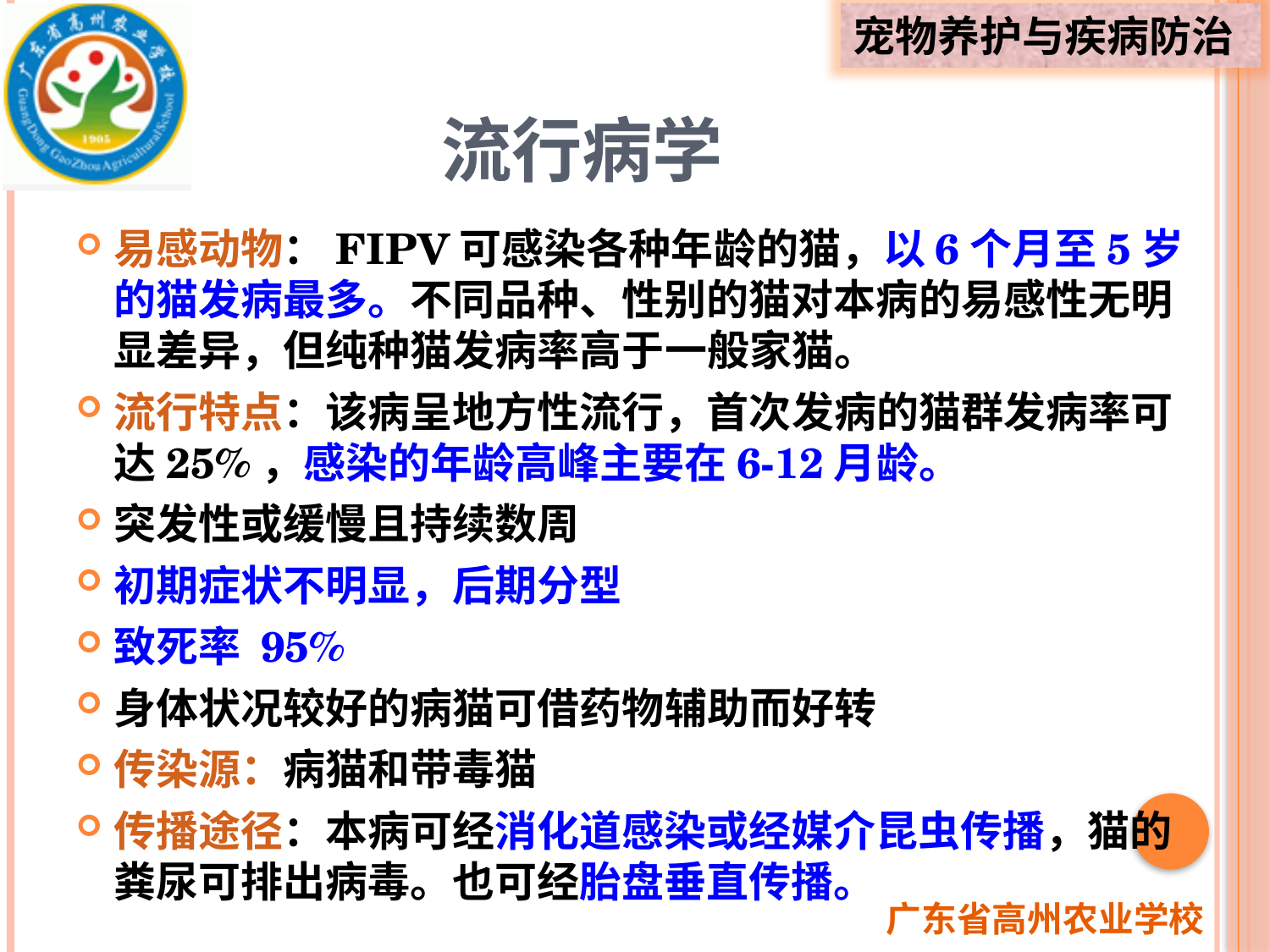

# 流行病学
易感动物：FIPV可感染各种年龄的猫，以6个月至5岁的猫发病最多。不同品种、性别的猫对本病的易感性无明显差异，但纯种猫发病率高于一般家猫。
流行特点：该病呈地方性流行，首次发病的猫群发病率可达25%，感染的年龄高峰主要在6-12月龄。
突发性或缓慢且持续数周
初期症状不明显，后期分型
致死率 95%
身体状况较好的病猫可借药物辅助而好转
传染源：病猫和带毒猫
传播途径：本病可经消化道感染或经媒介昆虫传播，猫的粪尿可排出病毒。也可经胎盘垂直传播。